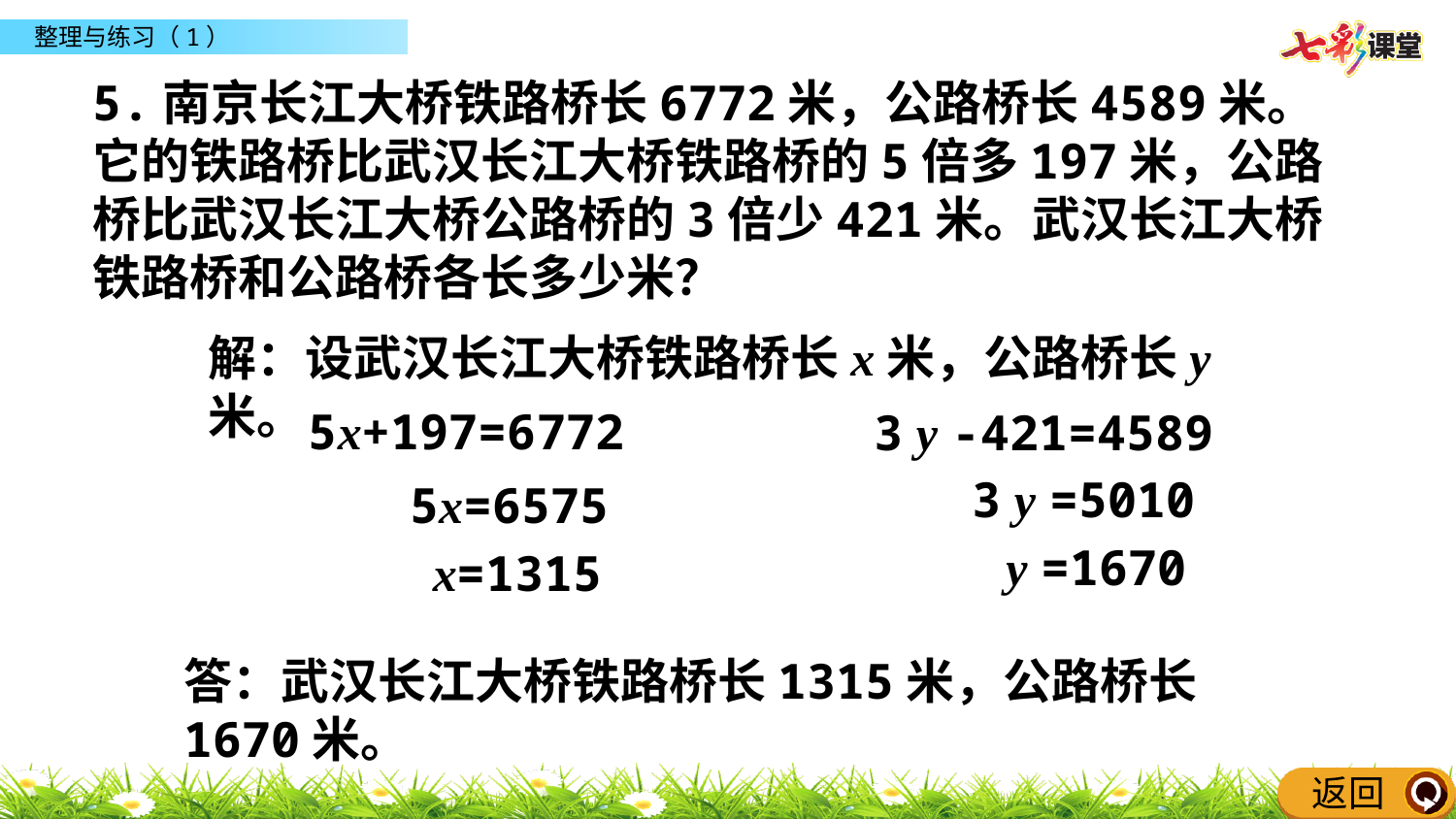

5.南京长江大桥铁路桥长6772米，公路桥长4589米。它的铁路桥比武汉长江大桥铁路桥的5倍多197米，公路桥比武汉长江大桥公路桥的3倍少421米。武汉长江大桥铁路桥和公路桥各长多少米？
解：设武汉长江大桥铁路桥长x米，公路桥长y米。
5x+197=6772
3 y -421=4589
3 y =5010
5x=6575
y =1670
x=1315
答：武汉长江大桥铁路桥长1315米，公路桥长1670米。